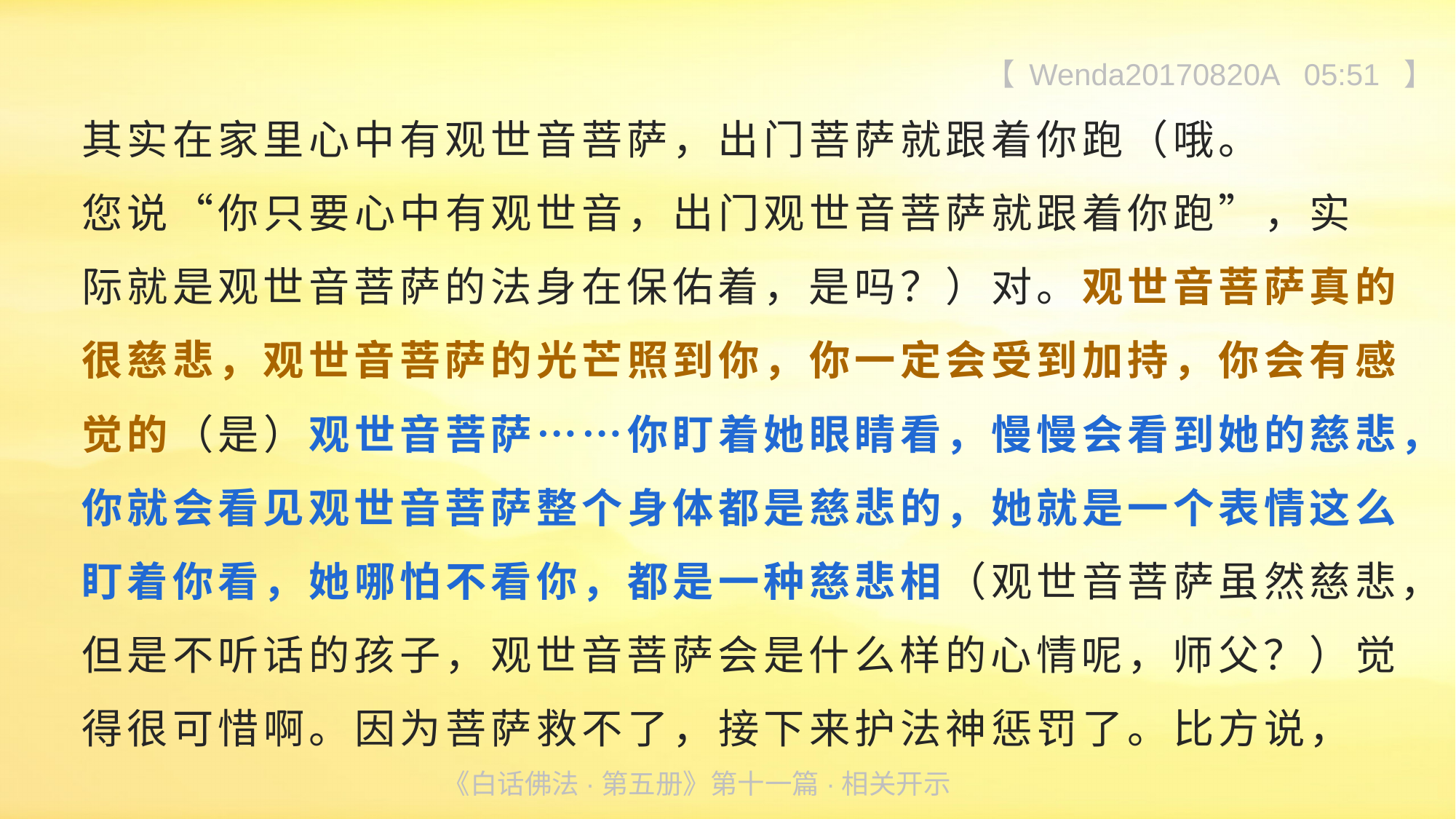

【 Wenda20170820A   05:51  】
其实在家里心中有观世音菩萨，出门菩萨就跟着你跑（哦。
您说“你只要心中有观世音，出门观世音菩萨就跟着你跑”，实
际就是观世音菩萨的法身在保佑着，是吗？）对。观世音菩萨真的很慈悲，观世音菩萨的光芒照到你，你一定会受到加持，你会有感觉的（是）观世音菩萨……你盯着她眼睛看，慢慢会看到她的慈悲，你就会看见观世音菩萨整个身体都是慈悲的，她就是一个表情这么盯着你看，她哪怕不看你，都是一种慈悲相（观世音菩萨虽然慈悲，但是不听话的孩子，观世音菩萨会是什么样的心情呢，师父？）觉得很可惜啊。因为菩萨救不了，接下来护法神惩罚了。比方说，
《白话佛法·第五册》第十一篇·相关开示